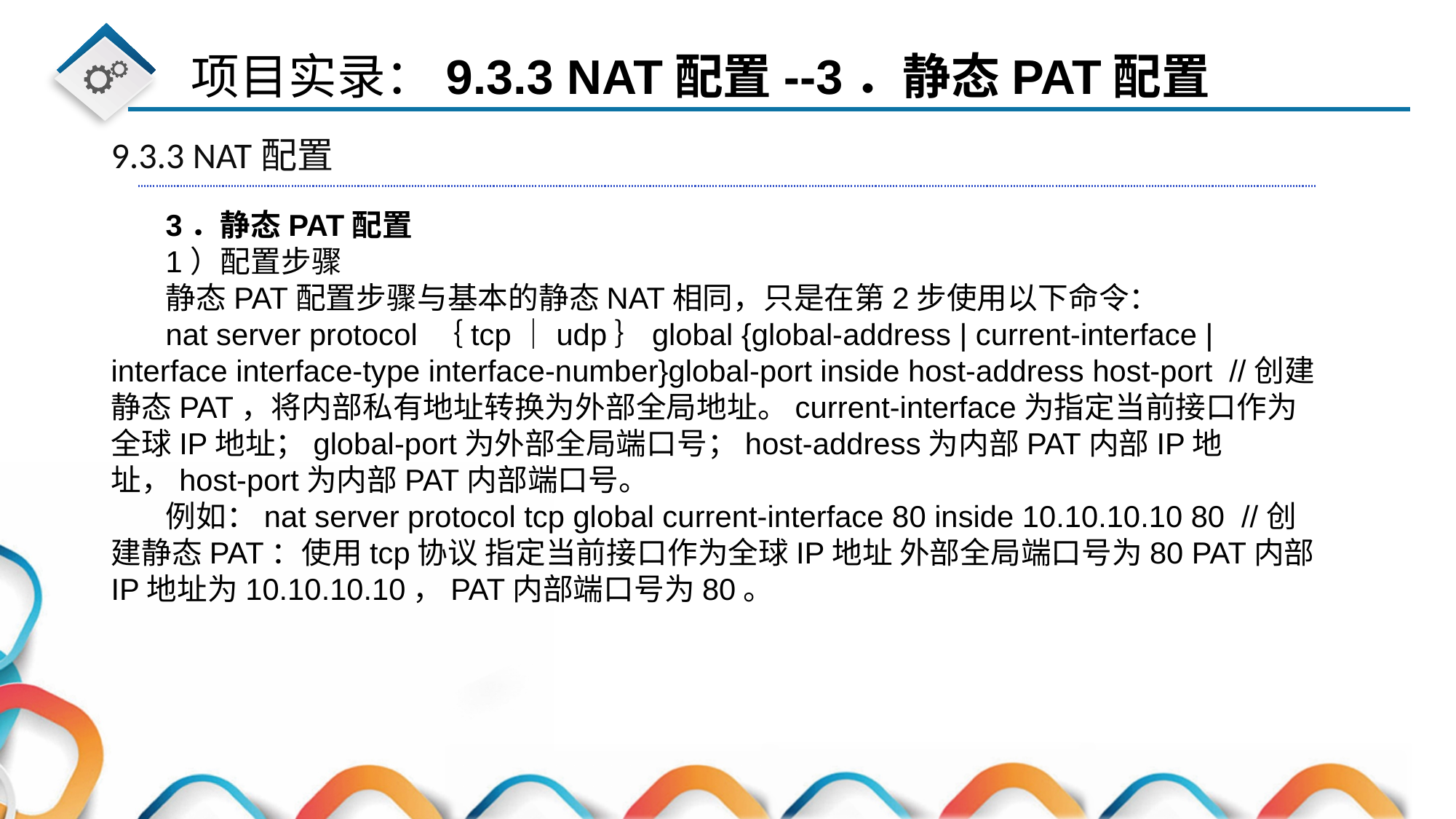

9.3.3 NAT配置

3．静态PAT配置
1）配置步骤
静态PAT配置步骤与基本的静态NAT相同，只是在第2步使用以下命令：
nat server protocol ｛tcp｜udp｝global {global-address | current-interface | interface interface-type interface-number}global-port inside host-address host-port  //创建静态PAT，将内部私有地址转换为外部全局地址。current-interface为指定当前接口作为全球IP地址；global-port为外部全局端口号；host-address为内部PAT内部IP地址，host-port为内部PAT内部端口号。
例如：nat server protocol tcp global current-interface 80 inside 10.10.10.10 80  //创建静态PAT：使用tcp协议 指定当前接口作为全球IP地址 外部全局端口号为80 PAT内部IP地址为10.10.10.10，PAT内部端口号为80。